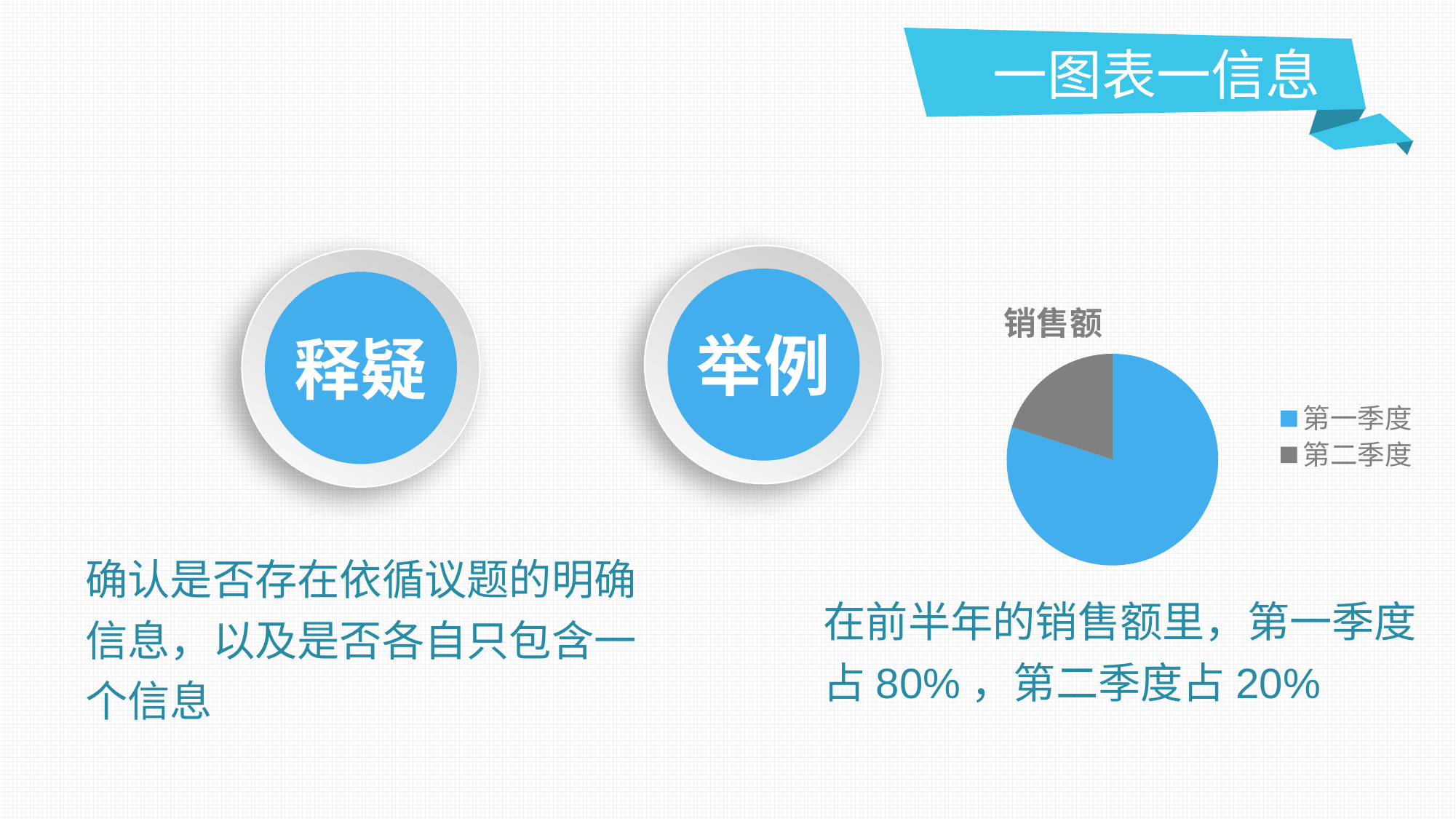

一图表一信息

举例

释疑

### Chart: 销售额

| Category | 销售额 |
|---|---|
| 第一季度 | 8.0 |
| 第二季度 | 2.0 |
确认是否存在依循议题的明确
信息，以及是否各自只包含一
个信息
在前半年的销售额里，第一季度
占80%，第二季度占20%